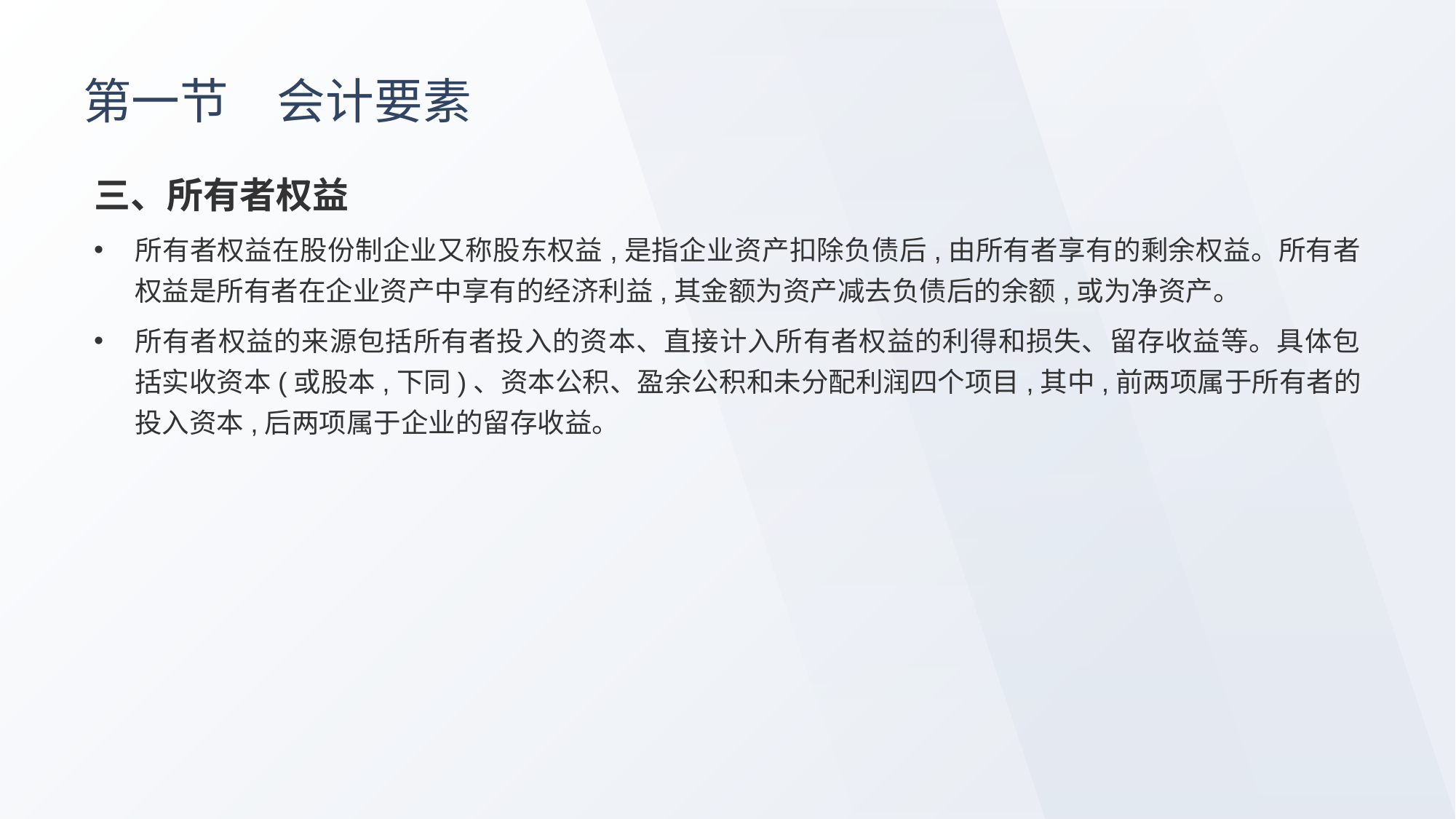

# 第一节　会计要素
三、所有者权益
所有者权益在股份制企业又称股东权益,是指企业资产扣除负债后,由所有者享有的剩余权益。所有者权益是所有者在企业资产中享有的经济利益,其金额为资产减去负债后的余额,或为净资产。
所有者权益的来源包括所有者投入的资本、直接计入所有者权益的利得和损失、留存收益等。具体包括实收资本(或股本,下同)、资本公积、盈余公积和未分配利润四个项目,其中,前两项属于所有者的投入资本,后两项属于企业的留存收益。